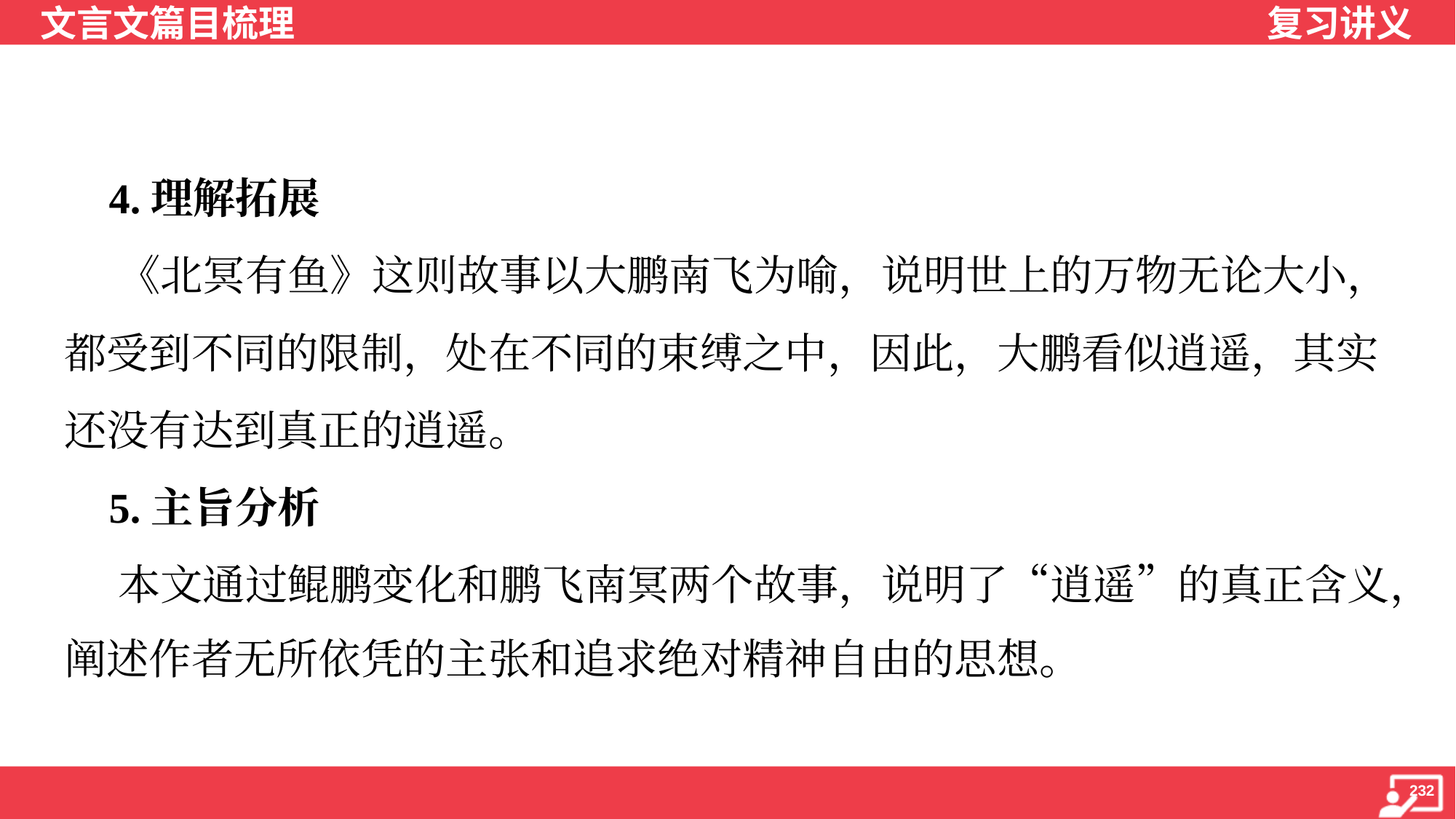

4.理解拓展
    《北冥有鱼》这则故事以大鹏南飞为喻，说明世上的万物无论大小，
都受到不同的限制，处在不同的束缚之中，因此，大鹏看似逍遥，其实
还没有达到真正的逍遥。
    5.主旨分析
    本文通过鲲鹏变化和鹏飞南冥两个故事，说明了“逍遥”的真正含义，
阐述作者无所依凭的主张和追求绝对精神自由的思想。